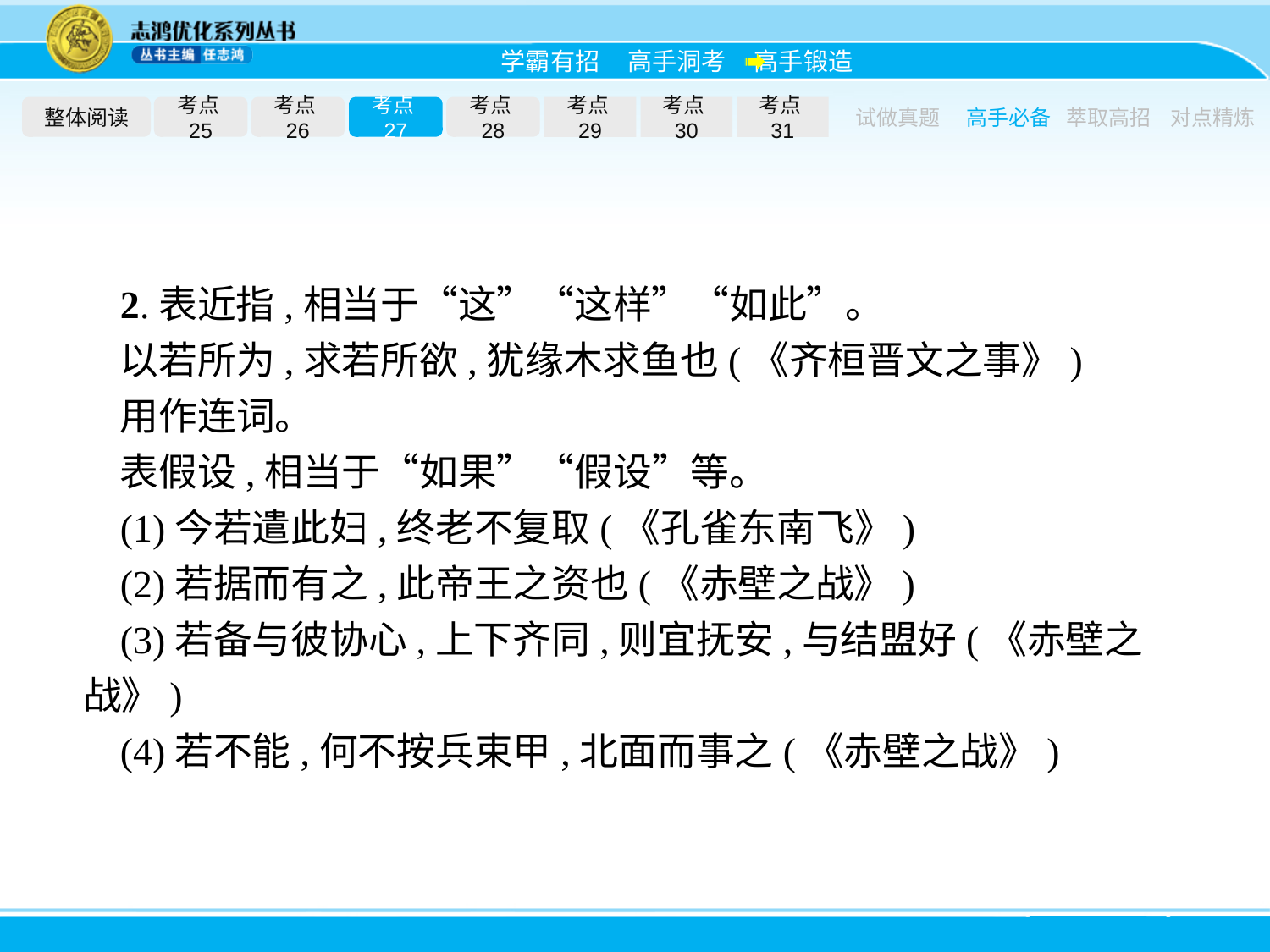

整体阅读
考点25
考点26
考点27
考点28
考点29
考点30
考点31
试做真题
高手必备
萃取高招
对点精炼
2.表近指,相当于“这”“这样”“如此”。
以若所为,求若所欲,犹缘木求鱼也(《齐桓晋文之事》)
用作连词。
表假设,相当于“如果”“假设”等。
(1)今若遣此妇,终老不复取(《孔雀东南飞》)
(2)若据而有之,此帝王之资也(《赤壁之战》)
(3)若备与彼协心,上下齐同,则宜抚安,与结盟好(《赤壁之战》)
(4)若不能,何不按兵束甲,北面而事之(《赤壁之战》)